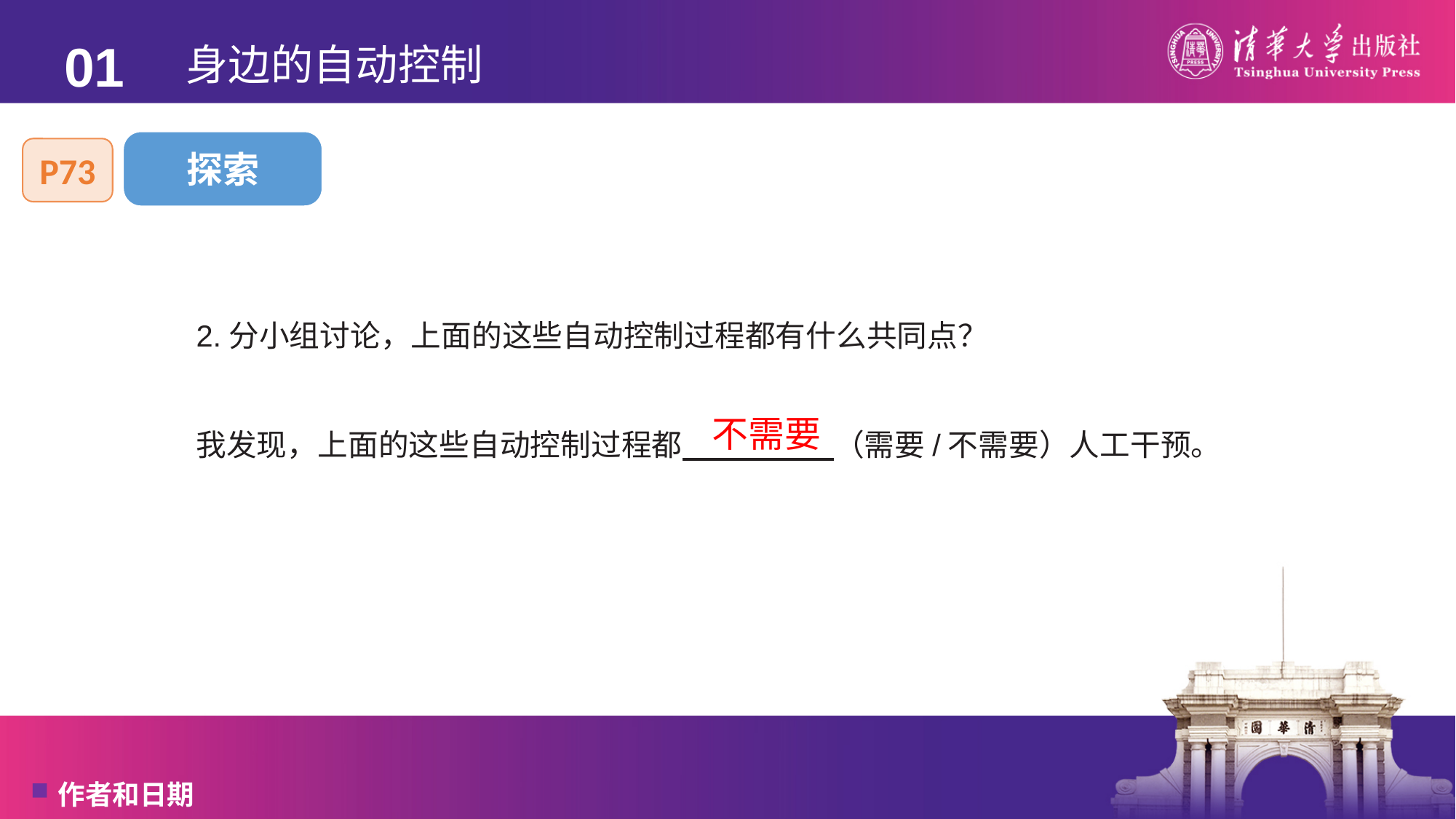

01
# 身边的自动控制
探索
P73
2.分小组讨论，上面的这些自动控制过程都有什么共同点？

我发现，上面的这些自动控制过程都　         　　（需要/不需要）人工干预。
不需要
作者和日期